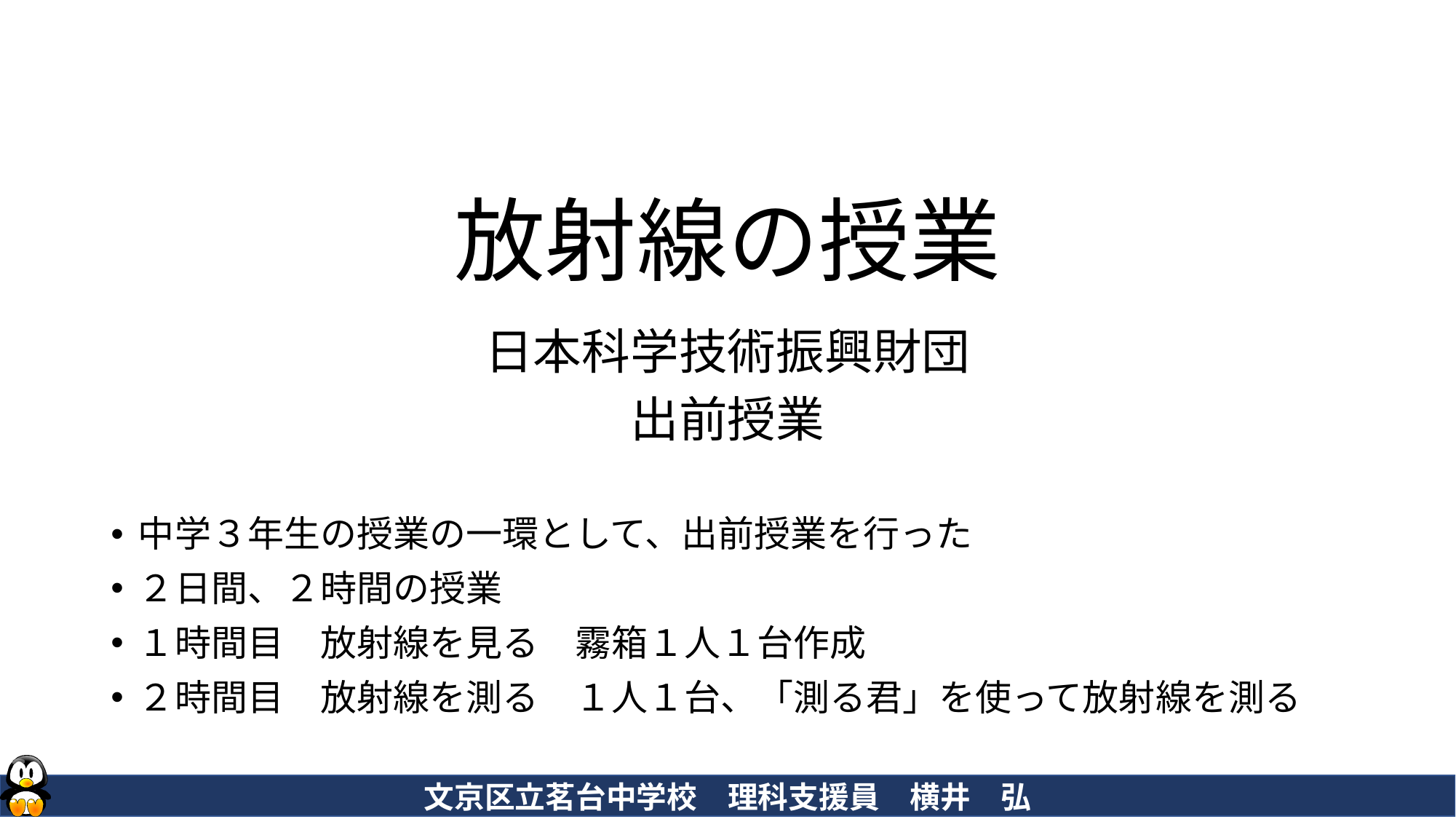

# 放射線の授業
日本科学技術振興財団
出前授業
中学３年生の授業の一環として、出前授業を行った
２日間、２時間の授業
１時間目　放射線を見る　霧箱１人１台作成
２時間目　放射線を測る　１人１台、「測る君」を使って放射線を測る